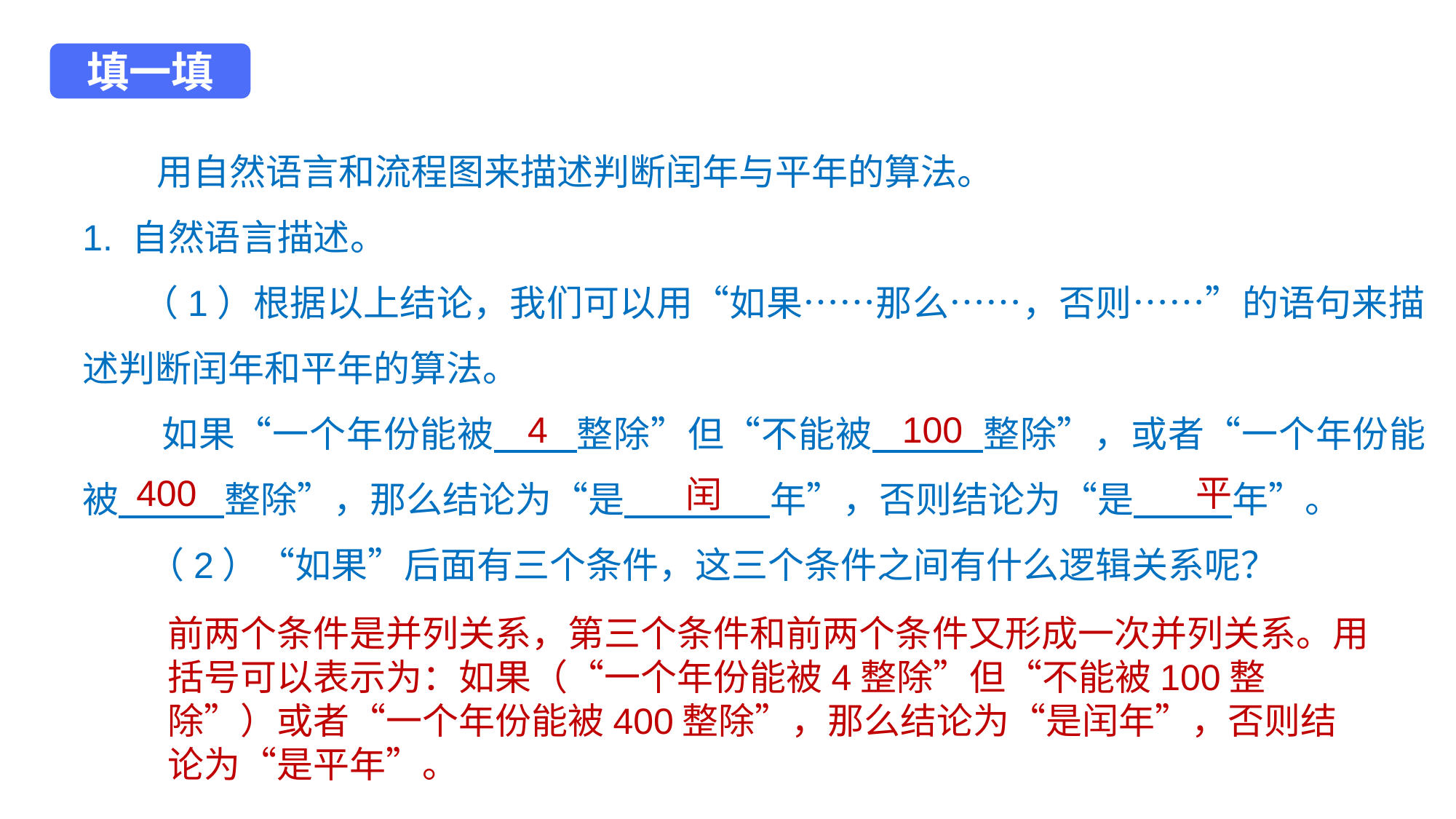

填一填
        用自然语言和流程图来描述判断闰年与平年的算法。
1. 自然语言描述。
      （1）根据以上结论，我们可以用“如果……那么……，否则……”的语句来描述判断闰年和平年的算法。
        如果“一个年份能被　 　整除”但“不能被　　　整除”，或者“一个年份能被　  　  整除”，那么结论为“是　　　　年”，否则结论为“是            年”。
       （2）“如果”后面有三个条件，这三个条件之间有什么逻辑关系呢？
4
100
400
平
闰
前两个条件是并列关系，第三个条件和前两个条件又形成一次并列关系。用括号可以表示为：如果（“一个年份能被4整除”但“不能被100整除”）或者“一个年份能被400整除”，那么结论为“是闰年”，否则结论为“是平年”。